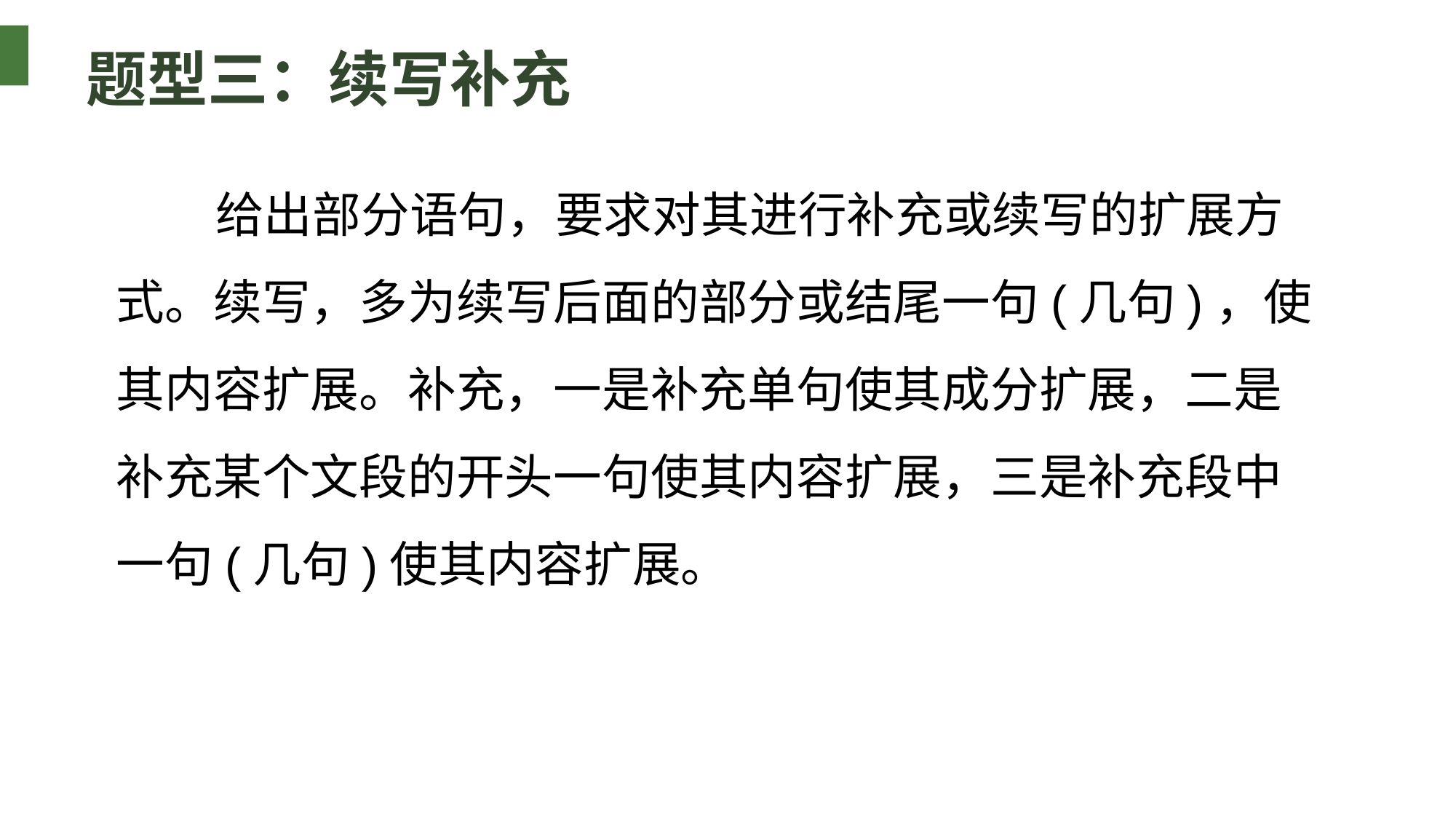

题型三：续写补充
        给出部分语句，要求对其进行补充或续写的扩展方式。续写，多为续写后面的部分或结尾一句(几句)，使其内容扩展。补充，一是补充单句使其成分扩展，二是补充某个文段的开头一句使其内容扩展，三是补充段中一句(几句)使其内容扩展。